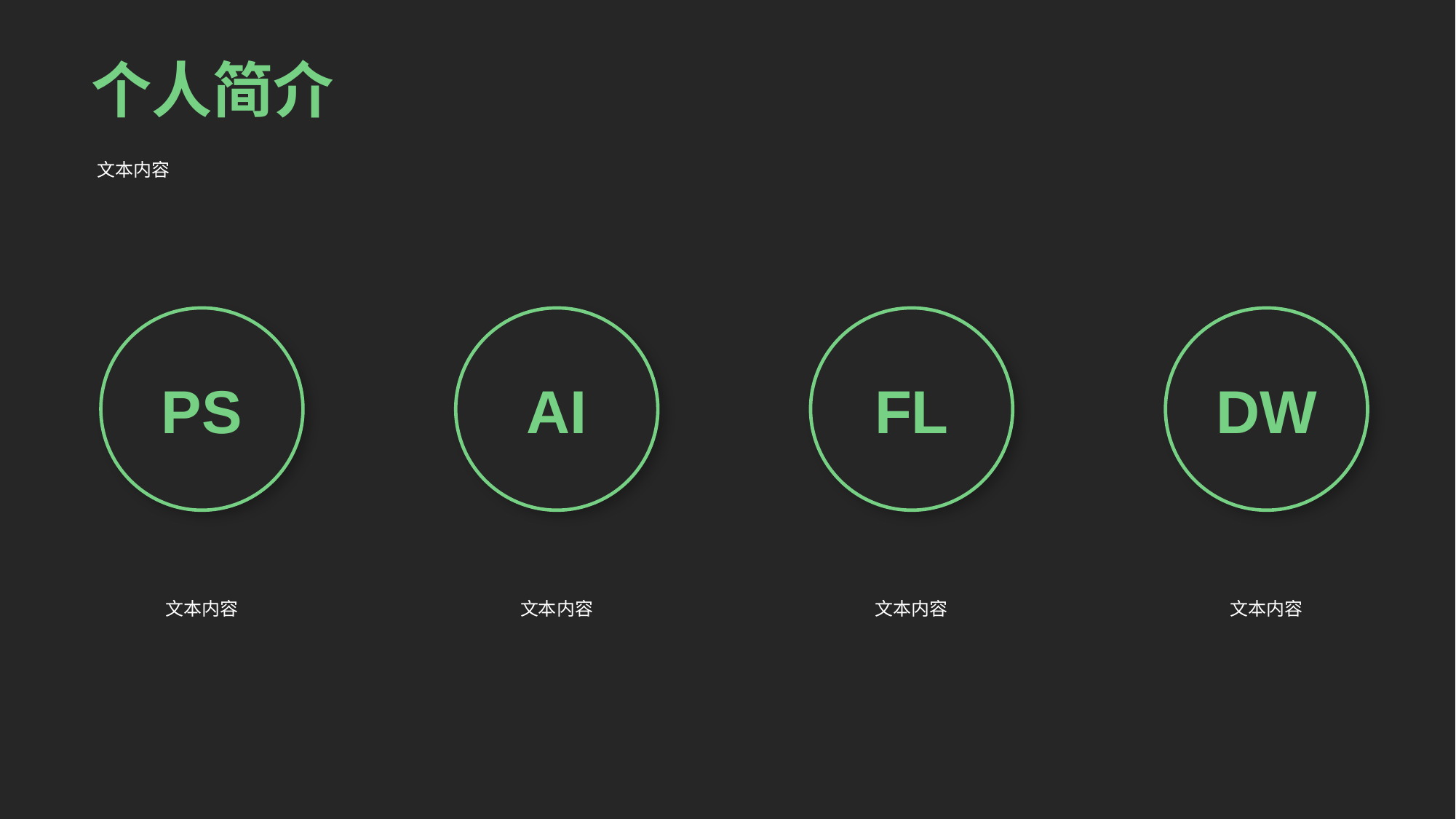

个人简介
文本内容
PS
AI
FL
DW
文本内容
文本内容
文本内容
文本内容